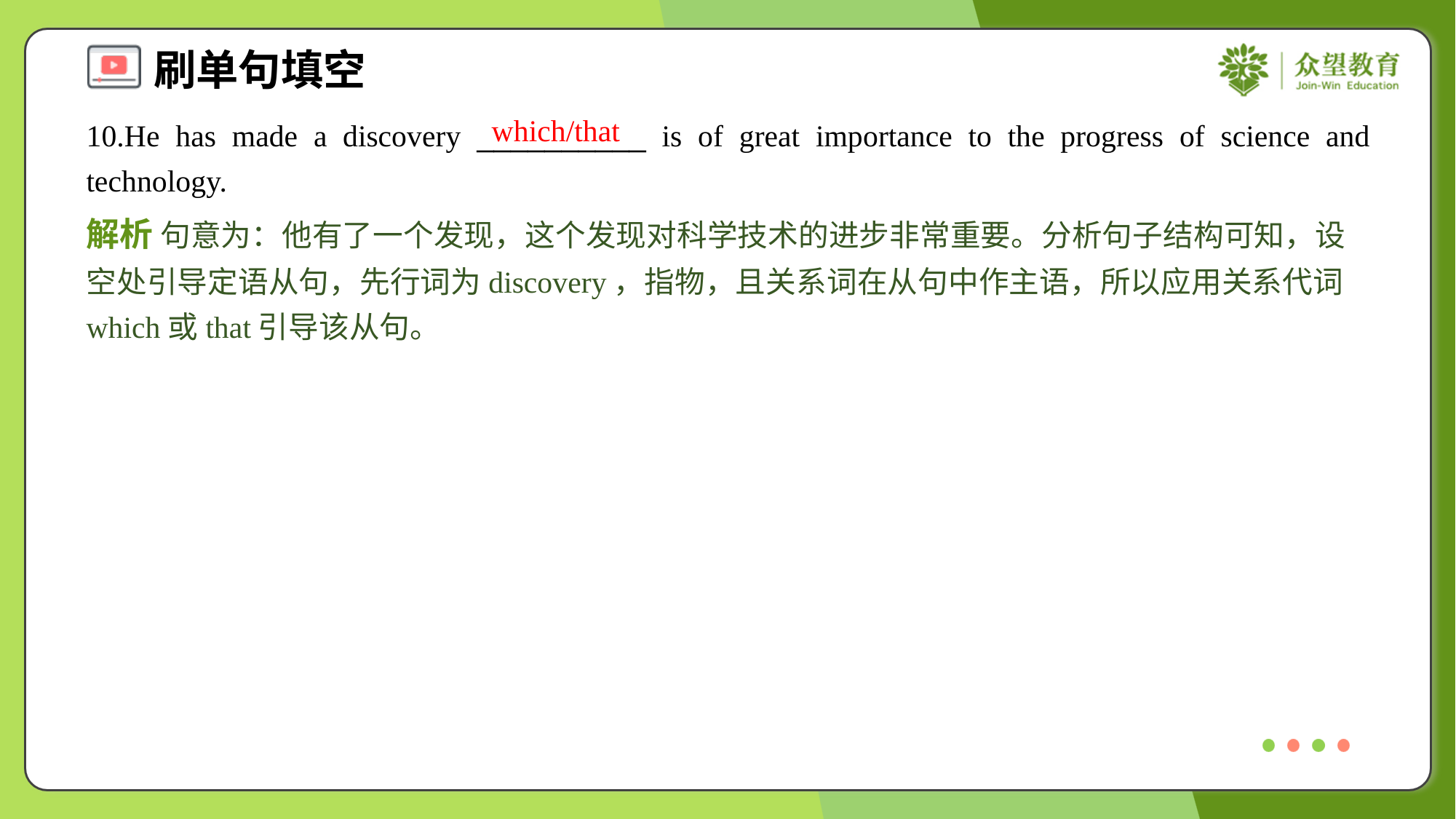

which/that
10.He has made a discovery __________ is of great importance to the progress of science and technology.
解析 句意为：他有了一个发现，这个发现对科学技术的进步非常重要。分析句子结构可知，设空处引导定语从句，先行词为discovery，指物，且关系词在从句中作主语，所以应用关系代词which或that引导该从句。